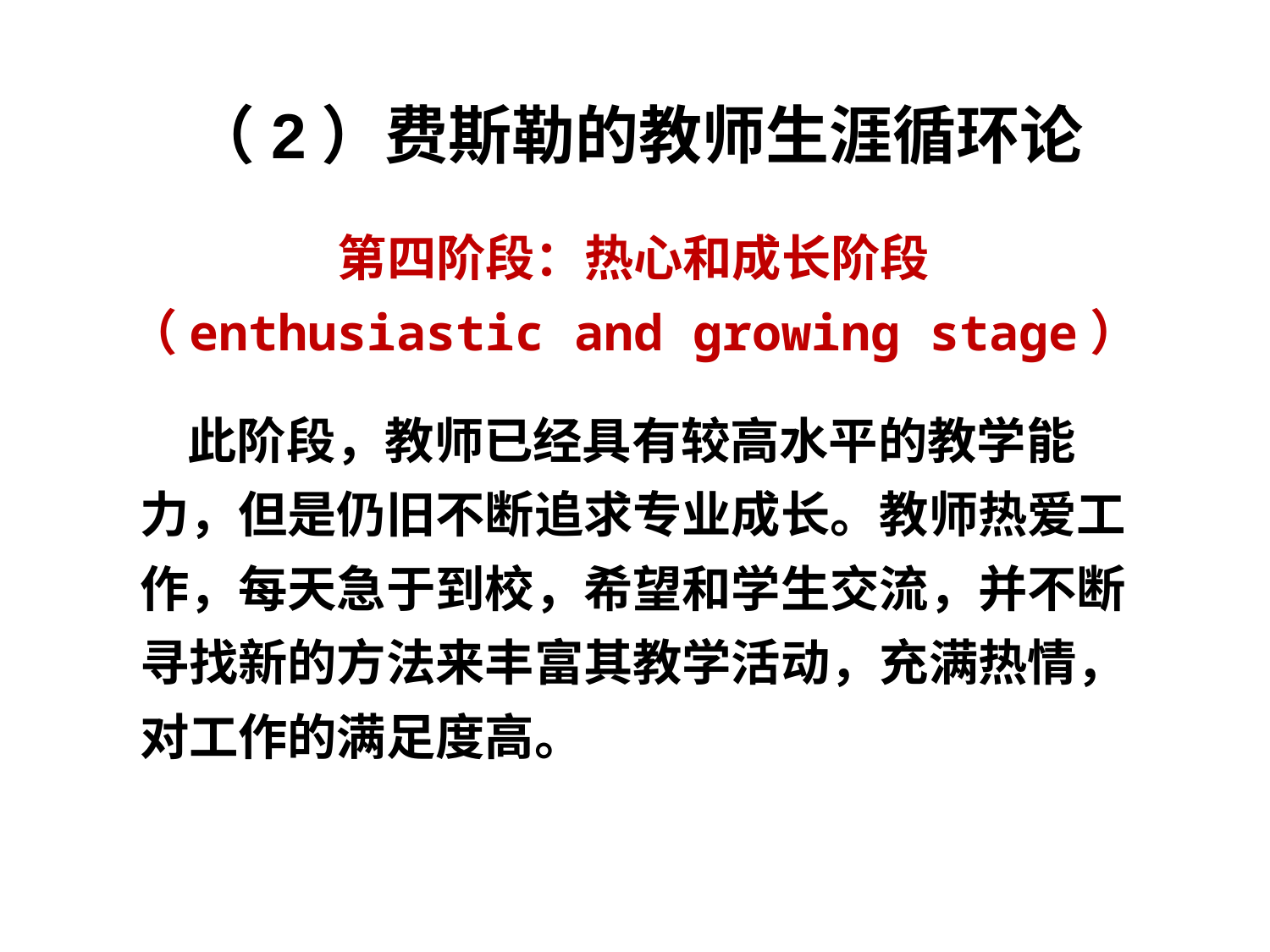

（2）费斯勒的教师生涯循环论
第四阶段：热心和成长阶段
（enthusiastic and growing stage）
    此阶段，教师已经具有较高水平的教学能力，但是仍旧不断追求专业成长。教师热爱工作，每天急于到校，希望和学生交流，并不断寻找新的方法来丰富其教学活动，充满热情，对工作的满足度高。